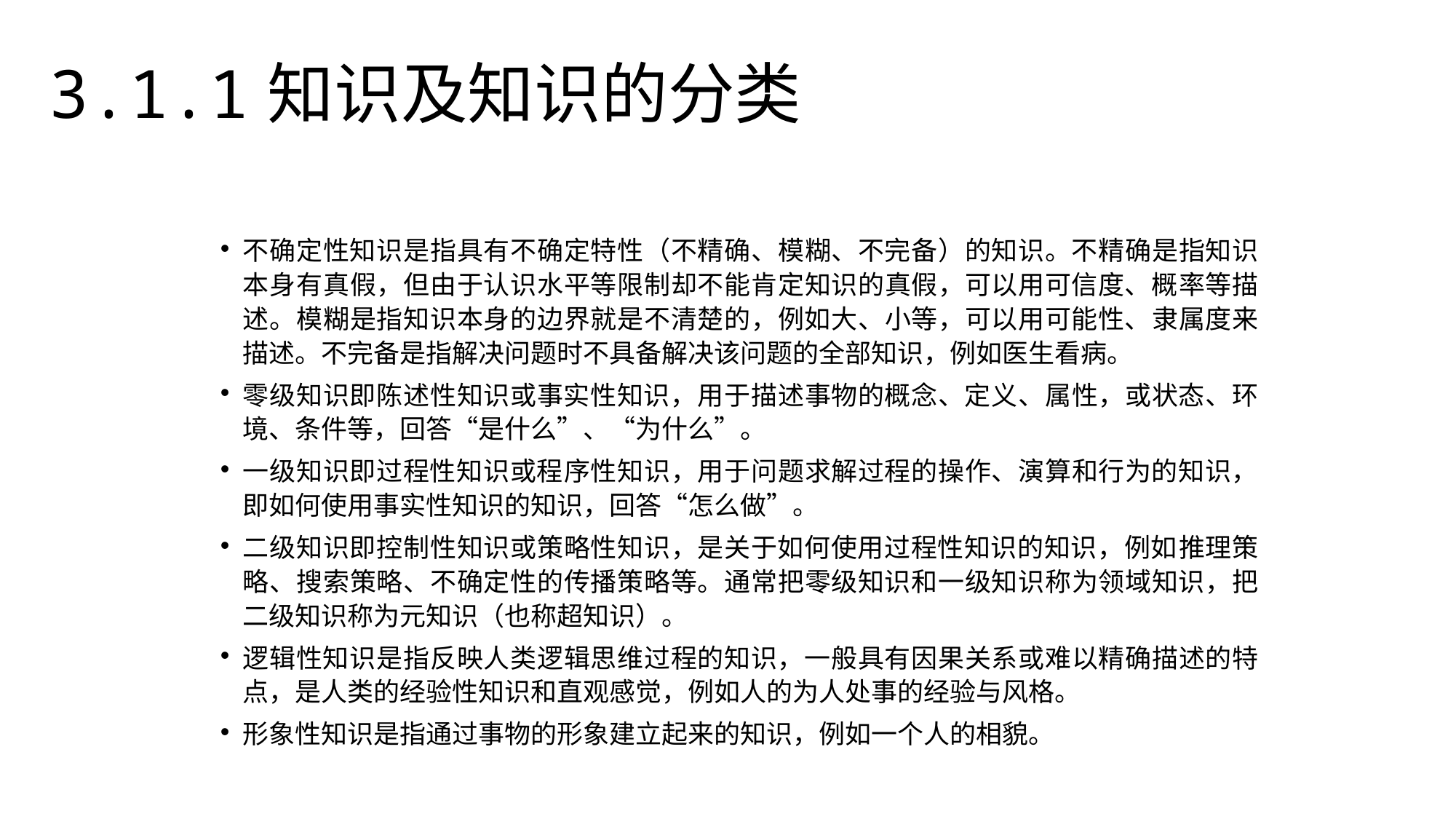

3.1.1知识及知识的分类
不确定性知识是指具有不确定特性（不精确、模糊、不完备）的知识。不精确是指知识本身有真假，但由于认识水平等限制却不能肯定知识的真假，可以用可信度、概率等描述。模糊是指知识本身的边界就是不清楚的，例如大、小等，可以用可能性、隶属度来描述。不完备是指解决问题时不具备解决该问题的全部知识，例如医生看病。
零级知识即陈述性知识或事实性知识，用于描述事物的概念、定义、属性，或状态、环境、条件等，回答“是什么”、“为什么”。
一级知识即过程性知识或程序性知识，用于问题求解过程的操作、演算和行为的知识，即如何使用事实性知识的知识，回答“怎么做”。
二级知识即控制性知识或策略性知识，是关于如何使用过程性知识的知识，例如推理策略、搜索策略、不确定性的传播策略等。通常把零级知识和一级知识称为领域知识，把二级知识称为元知识（也称超知识）。
逻辑性知识是指反映人类逻辑思维过程的知识，一般具有因果关系或难以精确描述的特点，是人类的经验性知识和直观感觉，例如人的为人处事的经验与风格。
形象性知识是指通过事物的形象建立起来的知识，例如一个人的相貌。